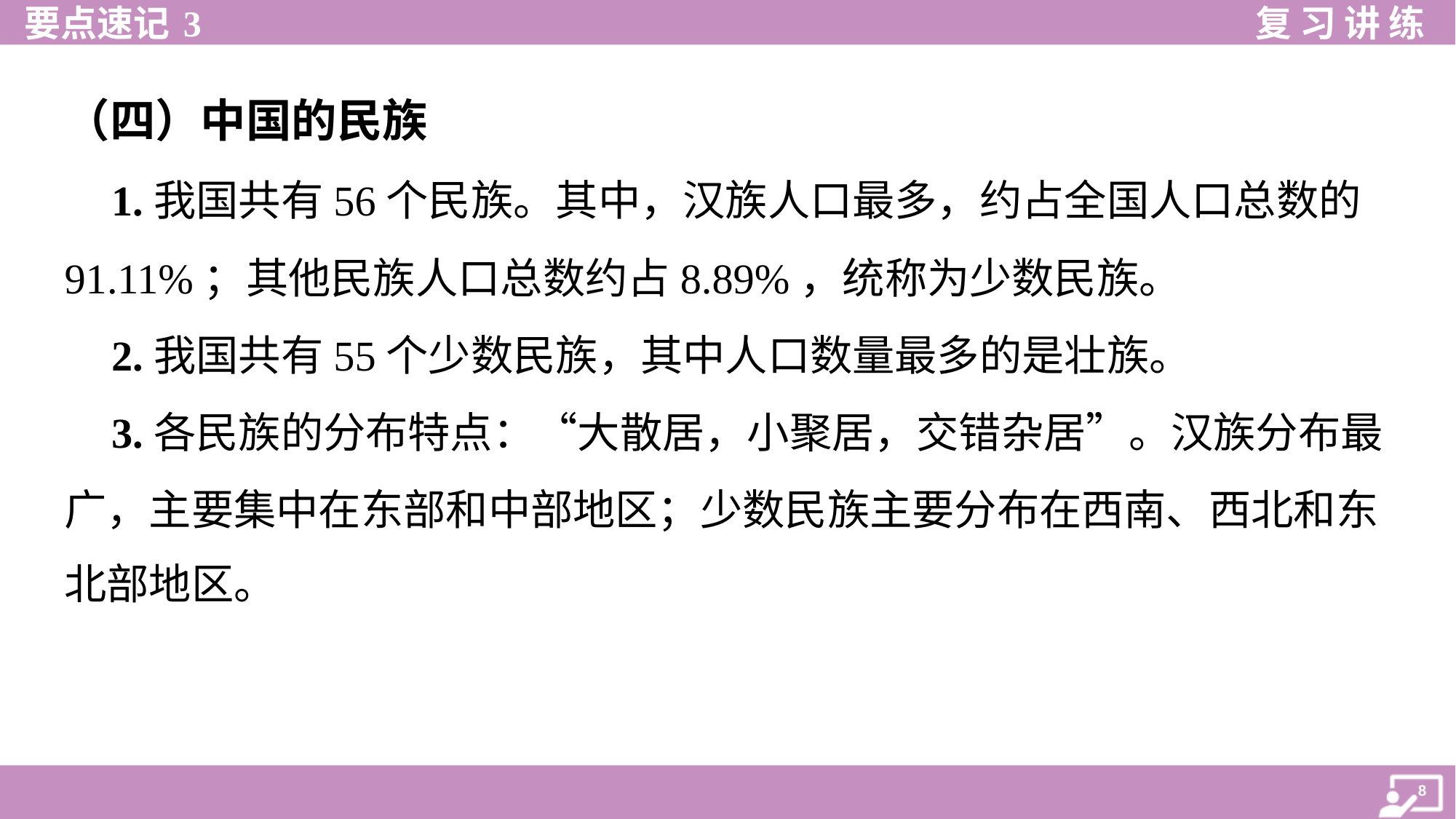

（四）中国的民族
    1.我国共有56个民族。其中，汉族人口最多，约占全国人口总数的
91.11%；其他民族人口总数约占8.89%，统称为少数民族。
    2.我国共有55个少数民族，其中人口数量最多的是壮族。
    3.各民族的分布特点：“大散居，小聚居，交错杂居”。汉族分布最
广，主要集中在东部和中部地区；少数民族主要分布在西南、西北和东
北部地区。